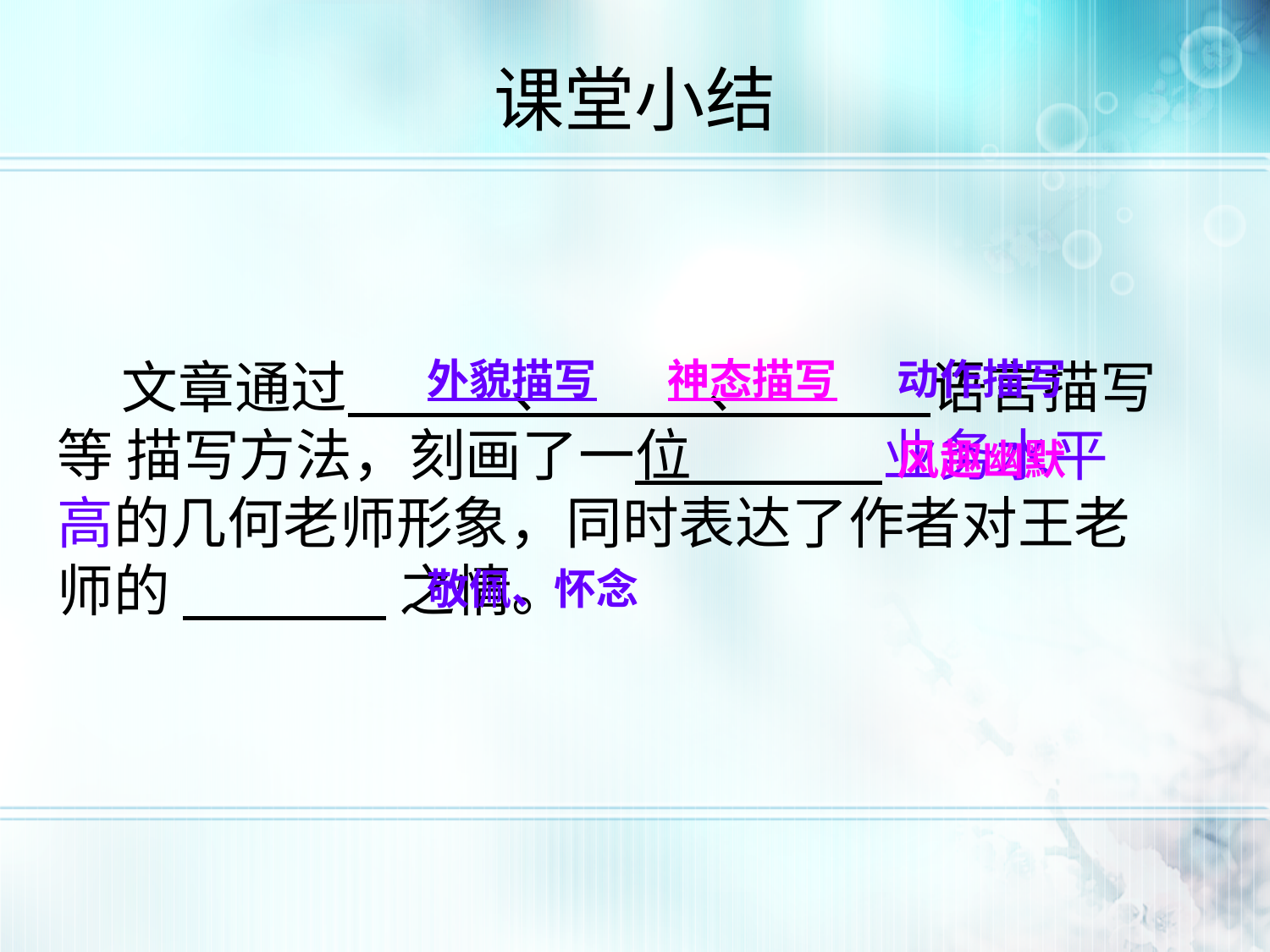

课堂小结

    文章通过             、           、             语言描写等 描写方法，刻画了一位               业务水平高的几何老师形象，同时表达了作者对王老师的                  之情。
外貌描写
神态描写
动作描写
风趣幽默
敬佩、怀念